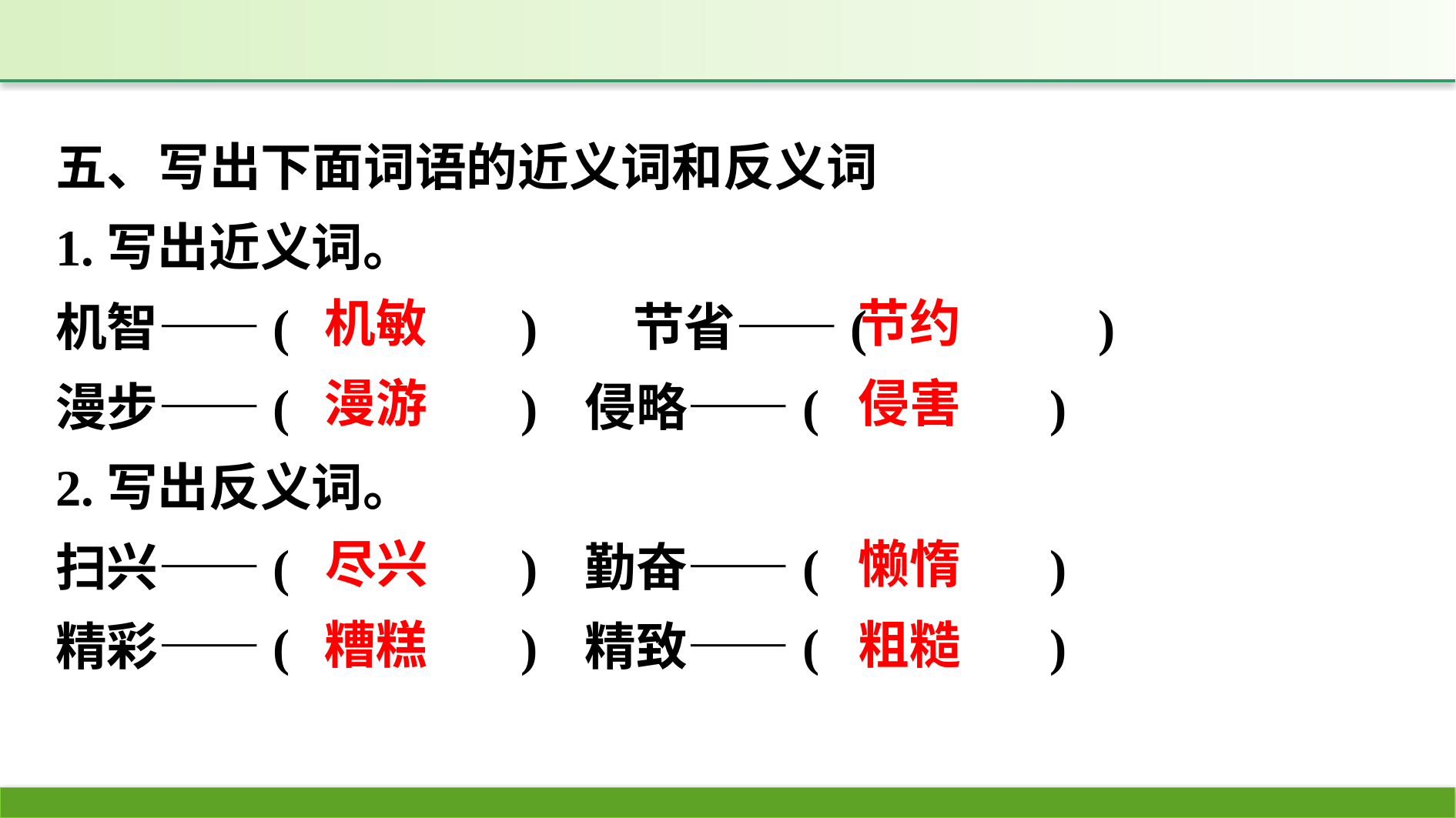

五、写出下面词语的近义词和反义词
1.写出近义词。
机智——(　　　　)　	节省——(　　　　)
漫步——(　　　　)	侵略——(　　　　)
2.写出反义词。
扫兴——(　　　　)	勤奋——(　　　　)
精彩——(　　　　)	精致——(　　　　)
机敏
节约
漫游
侵害
尽兴
懒惰
粗糙
糟糕